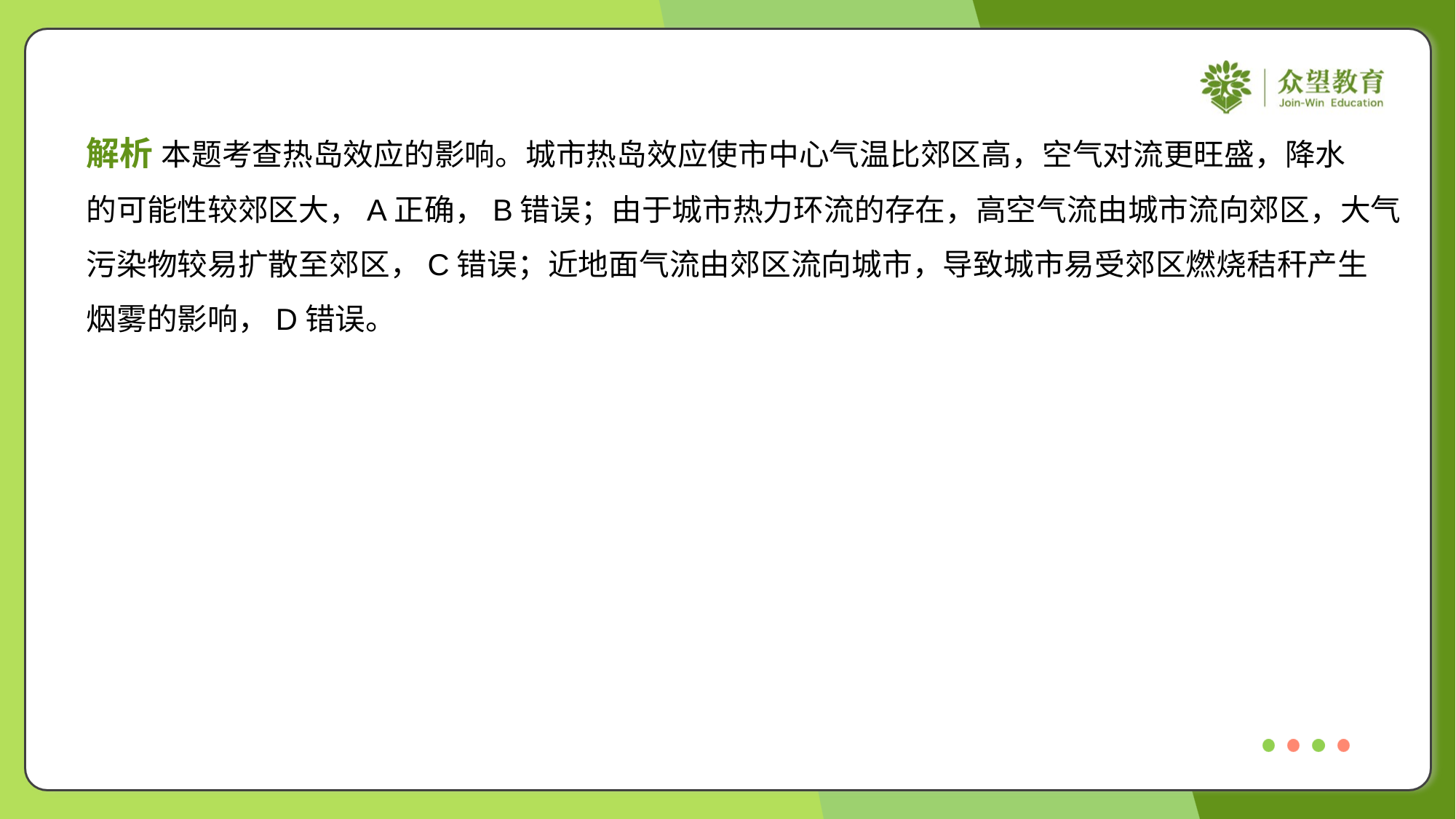

解析 本题考查热岛效应的影响。城市热岛效应使市中心气温比郊区高，空气对流更旺盛，降水
的可能性较郊区大，A正确，B错误；由于城市热力环流的存在，高空气流由城市流向郊区，大气
污染物较易扩散至郊区，C错误；近地面气流由郊区流向城市，导致城市易受郊区燃烧秸秆产生
烟雾的影响，D错误。